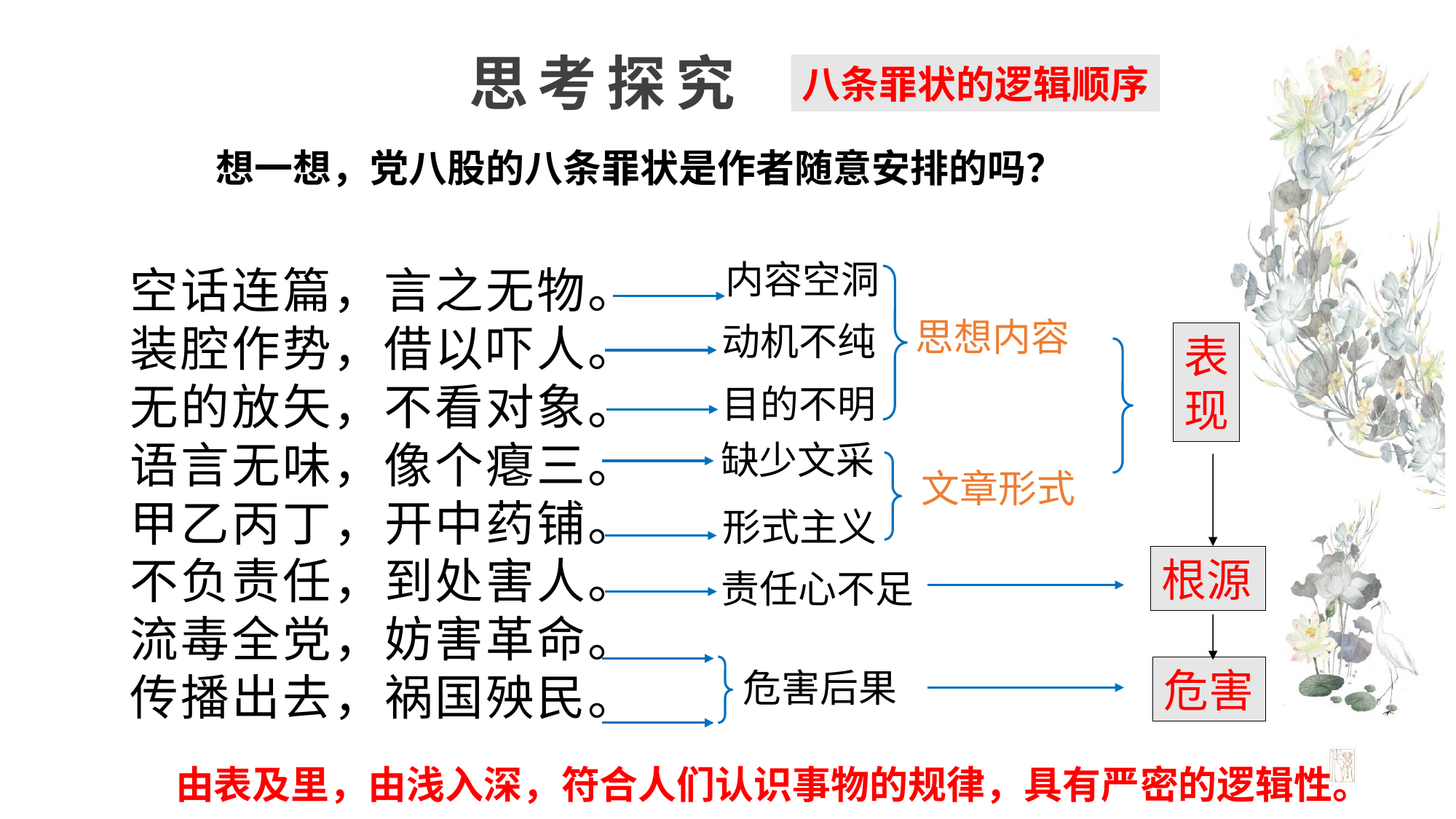

# 思考探究
八条罪状的逻辑顺序
想一想，党八股的八条罪状是作者随意安排的吗？
内容空洞
空话连篇，言之无物。
装腔作势，借以吓人。
无的放矢，不看对象。
语言无味，像个瘪三。
甲乙丙丁，开中药铺。
不负责任，到处害人。
流毒全党，妨害革命。
传播出去，祸国殃民。

思想内容
动机不纯
表
现

目的不明
缺少文采

文章形式
形式主义
根源
责任心不足

危害

危害后果
      由表及里，由浅入深，符合人们认识事物的规律，具有严密的逻辑性。